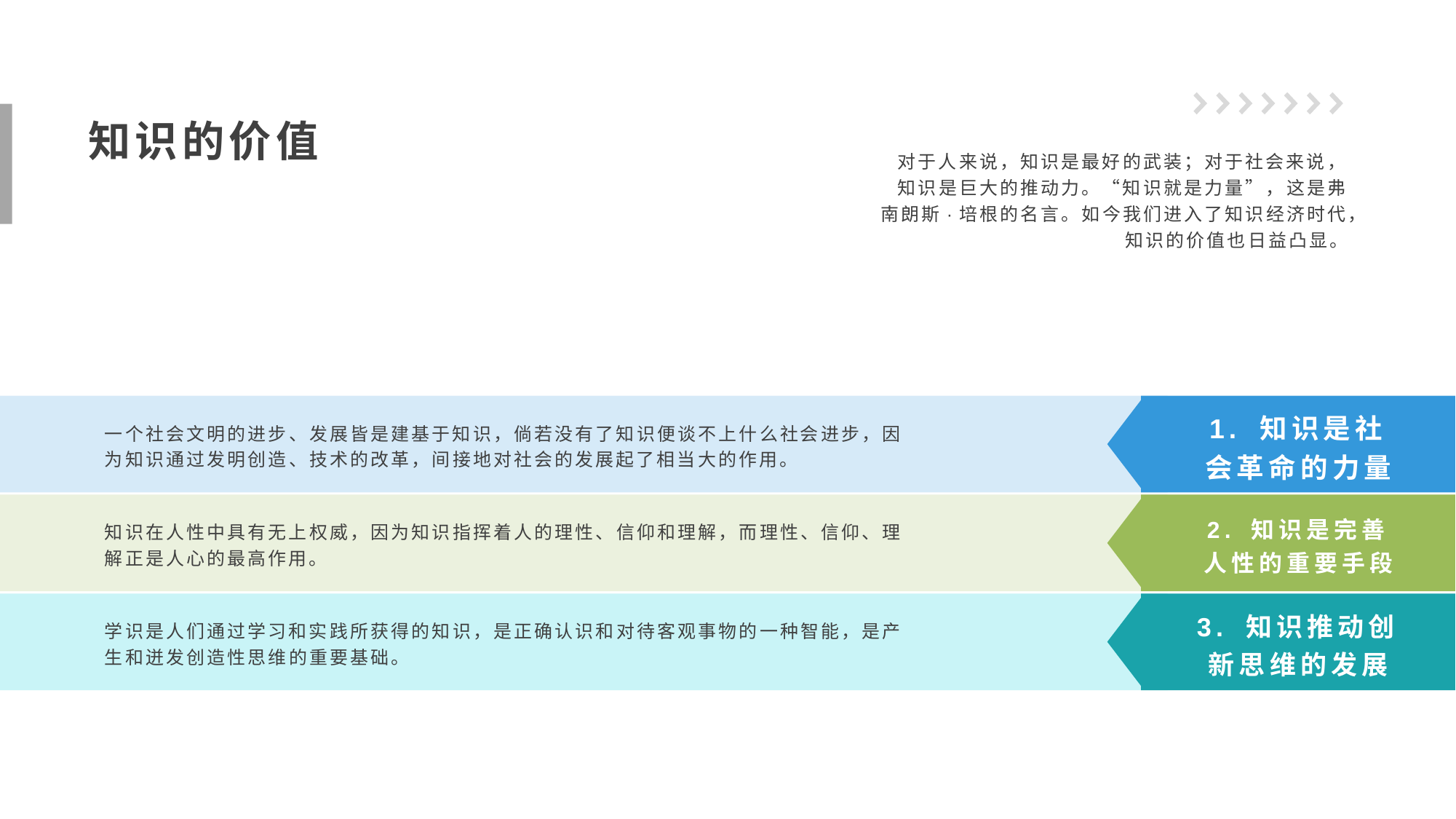

知识的价值

对于人来说，知识是最好的武装；对于社会来说，知识是巨大的推动力。“知识就是力量”，这是弗南朗斯·培根的名言。如今我们进入了知识经济时代，知识的价值也日益凸显。

1. 知识是社会革命的力量
一个社会文明的进步、发展皆是建基于知识，倘若没有了知识便谈不上什么社会进步，因为知识通过发明创造、技术的改革，间接地对社会的发展起了相当大的作用。

2. 知识是完善人性的重要手段
知识在人性中具有无上权威，因为知识指挥着人的理性、信仰和理解，而理性、信仰、理解正是人心的最高作用。

3. 知识推动创新思维的发展
学识是人们通过学习和实践所获得的知识，是正确认识和对待客观事物的一种智能，是产生和迸发创造性思维的重要基础。